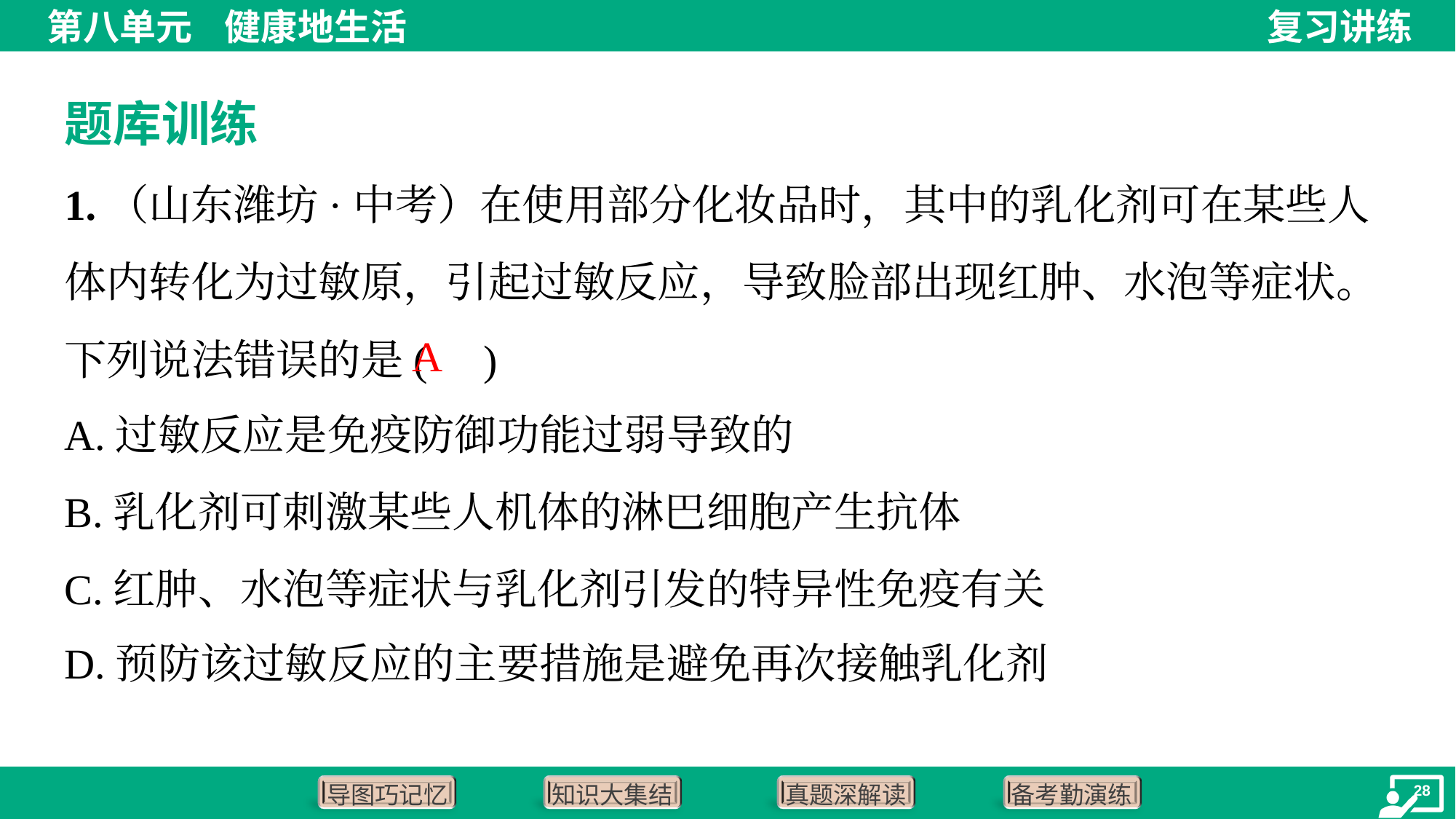

题库训练
1.（山东潍坊·中考）在使用部分化妆品时，其中的乳化剂可在某些人体内转化为过敏原，引起过敏反应，导致脸部出现红肿、水泡等症状。下列说法错误的是(     )
A
A.过敏反应是免疫防御功能过弱导致的
B.乳化剂可刺激某些人机体的淋巴细胞产生抗体
C.红肿、水泡等症状与乳化剂引发的特异性免疫有关
D.预防该过敏反应的主要措施是避免再次接触乳化剂